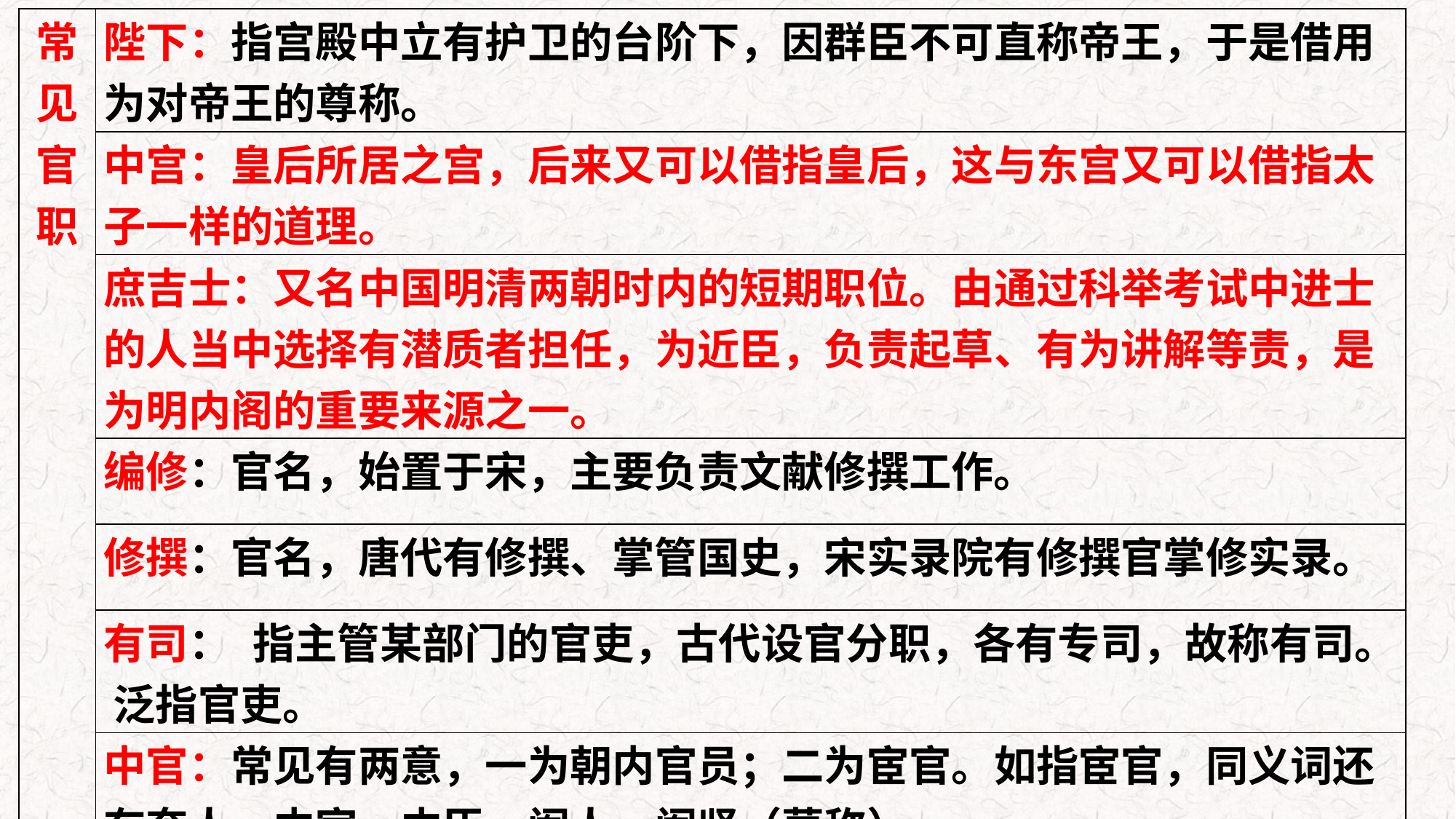

| 常见官职 | 陛下：指宫殿中立有护卫的台阶下，因群臣不可直称帝王，于是借用为对帝王的尊称。 |
| --- | --- |
|  | 中宫：皇后所居之宫，后来又可以借指皇后，这与东宫又可以借指太子一样的道理。 |
|  | 庶吉士：又名中国明清两朝时内的短期职位。由通过科举考试中进士的人当中选择有潜质者担任，为近臣，负责起草、有为讲解等责，是为明内阁的重要来源之一。 |
|  | 编修：官名，始置于宋，主要负责文献修撰工作。 |
|  | 修撰：官名，唐代有修撰、掌管国史，宋实录院有修撰官掌修实录。 |
|  | 有司：指主管某部门的官吏，古代设官分职，各有专司，故称有司。泛指官吏。 |
|  | 中官：常见有两意，一为朝内官员；二为宦官。如指宦官，同义词还有奄人、内官、内臣、阉人、阉竖（蔑称）。 |